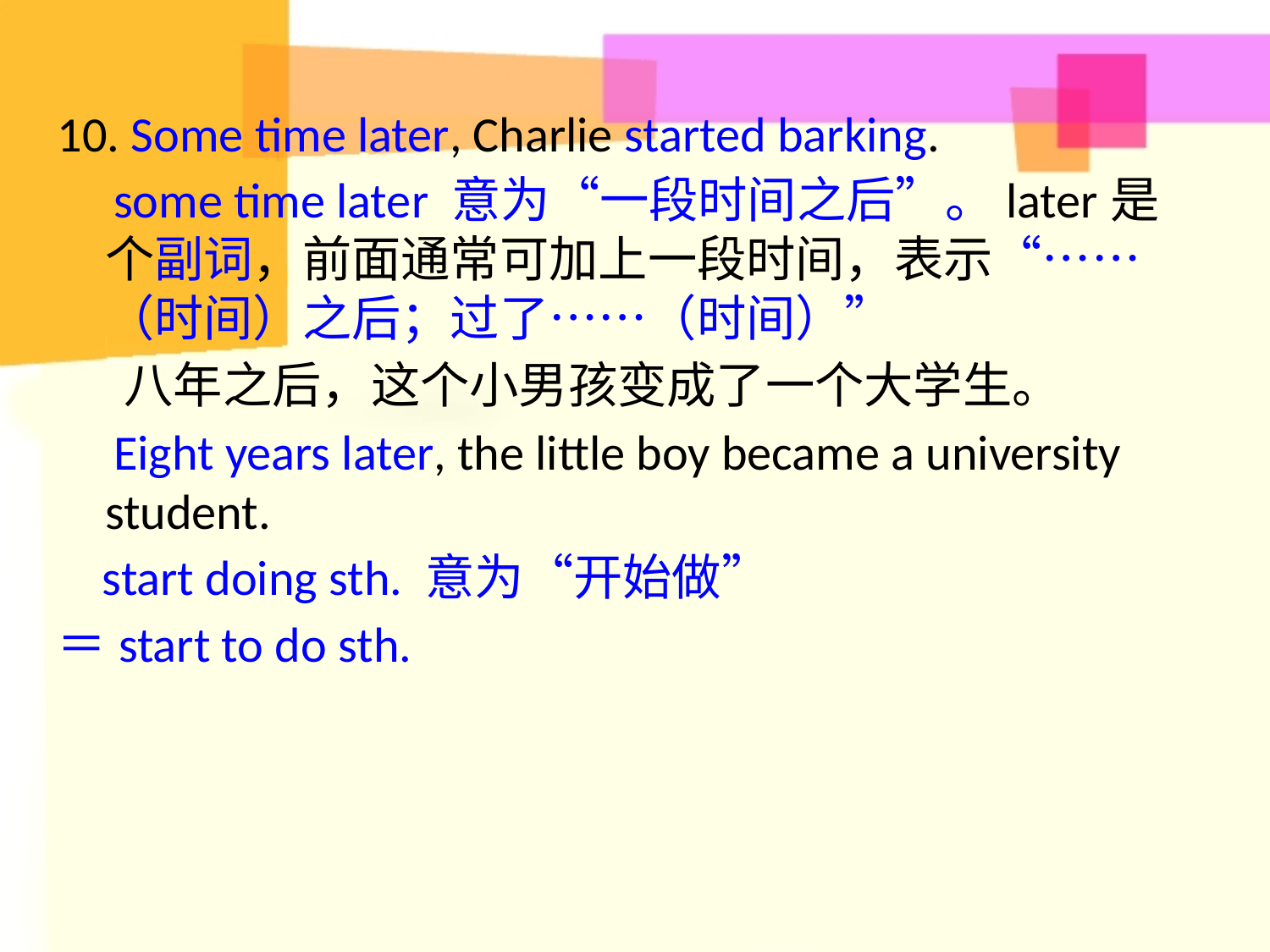

10. Some time later, Charlie started barking.
     some time later 意为“一段时间之后”。later是个副词，前面通常可加上一段时间，表示“……（时间）之后；过了……（时间）”
     八年之后，这个小男孩变成了一个大学生。
     Eight years later, the little boy became a university student.
    start doing sth. 意为“开始做”
＝start to do sth.